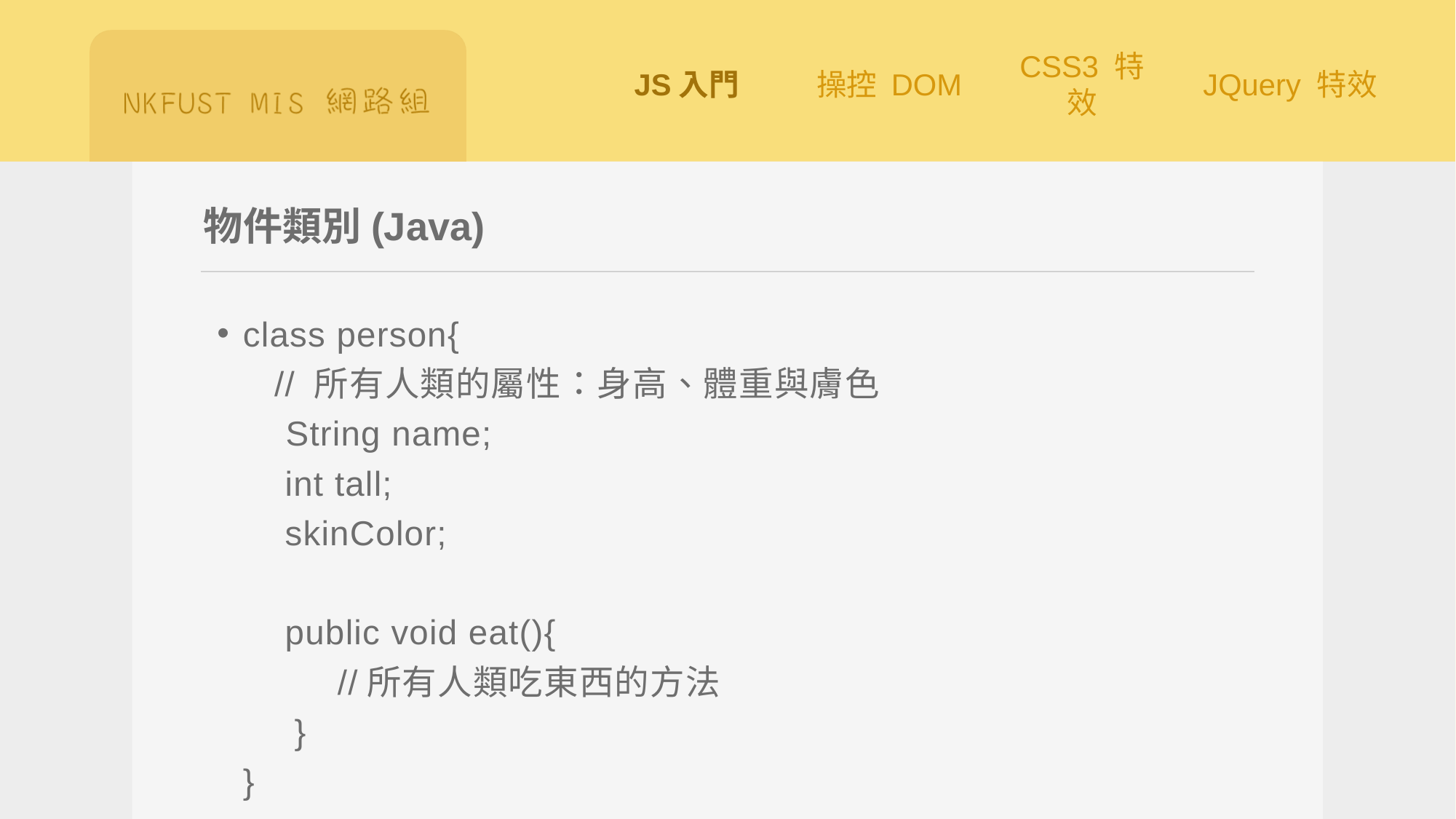

# 物件類別(Java)
class person{
   // 所有人類的屬性：身高、體重與膚色
    String name;
    int tall;
    skinColor;
    public void eat(){
         //所有人類吃東西的方法
     }
}